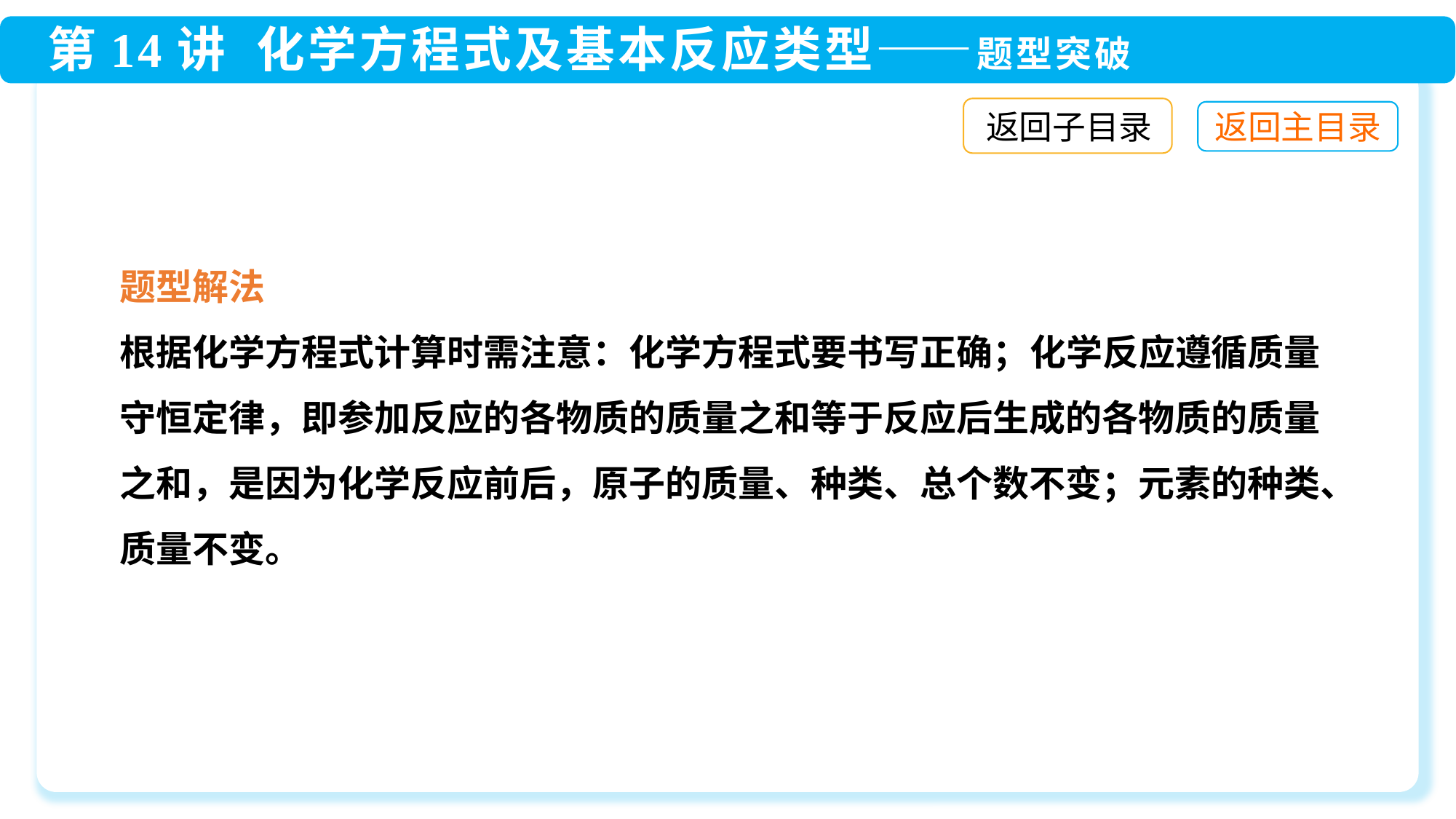

返回子目录
题型解法
根据化学方程式计算时需注意：化学方程式要书写正确；化学反应遵循质量守恒定律，即参加反应的各物质的质量之和等于反应后生成的各物质的质量之和，是因为化学反应前后，原子的质量、种类、总个数不变；元素的种类、质量不变。